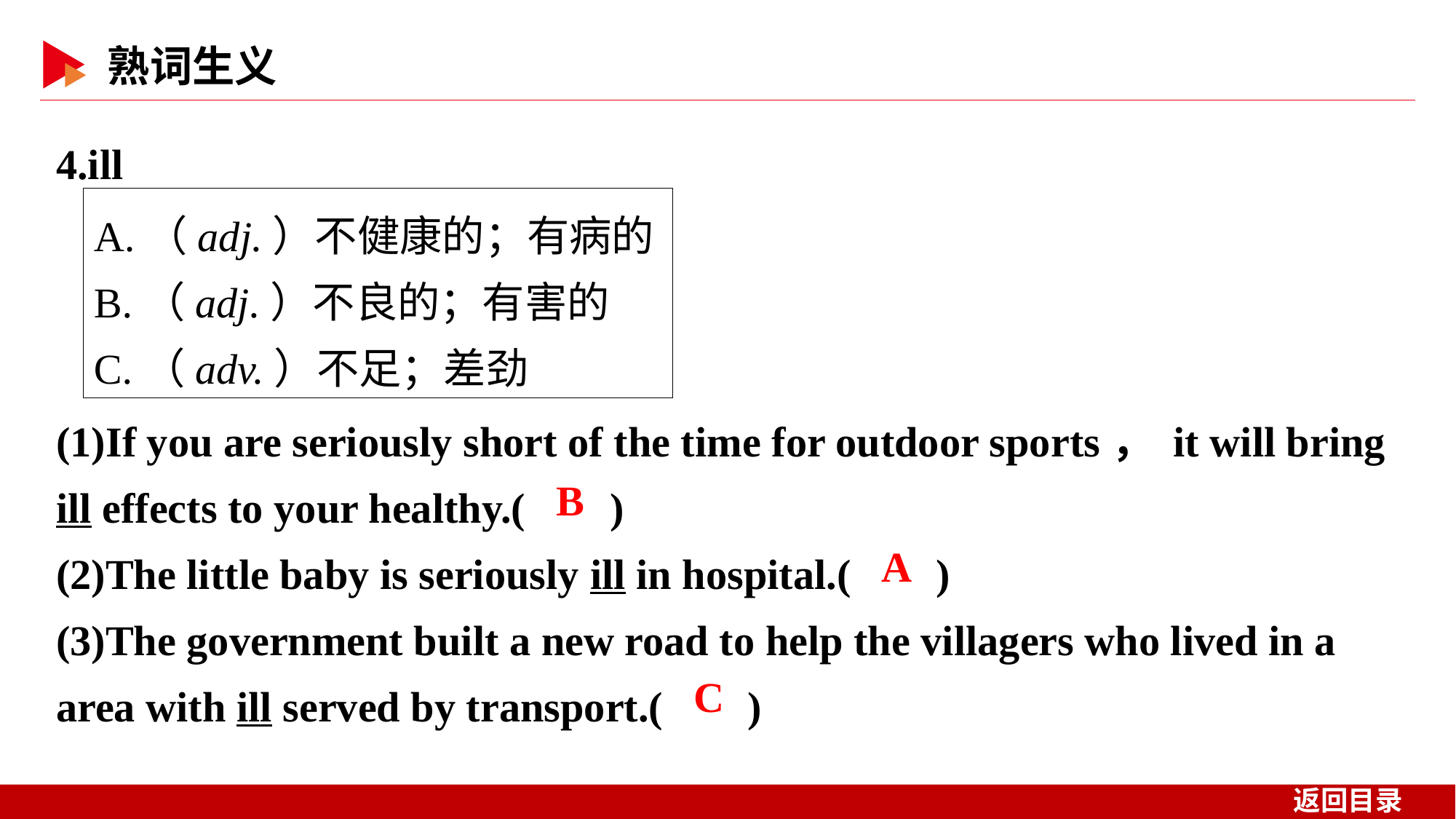

4.ill
A.（adj.）不健康的；有病的
B.（adj.）不良的；有害的
C.（adv.）不足；差劲
(1)If you are seriously short of the time for outdoor sports， it will bring ill effects to your healthy.(        )
(2)The little baby is seriously ill in hospital.(        )
(3)The government built a new road to help the villagers who lived in a area with ill served by transport.(        )
   B
   A
   C